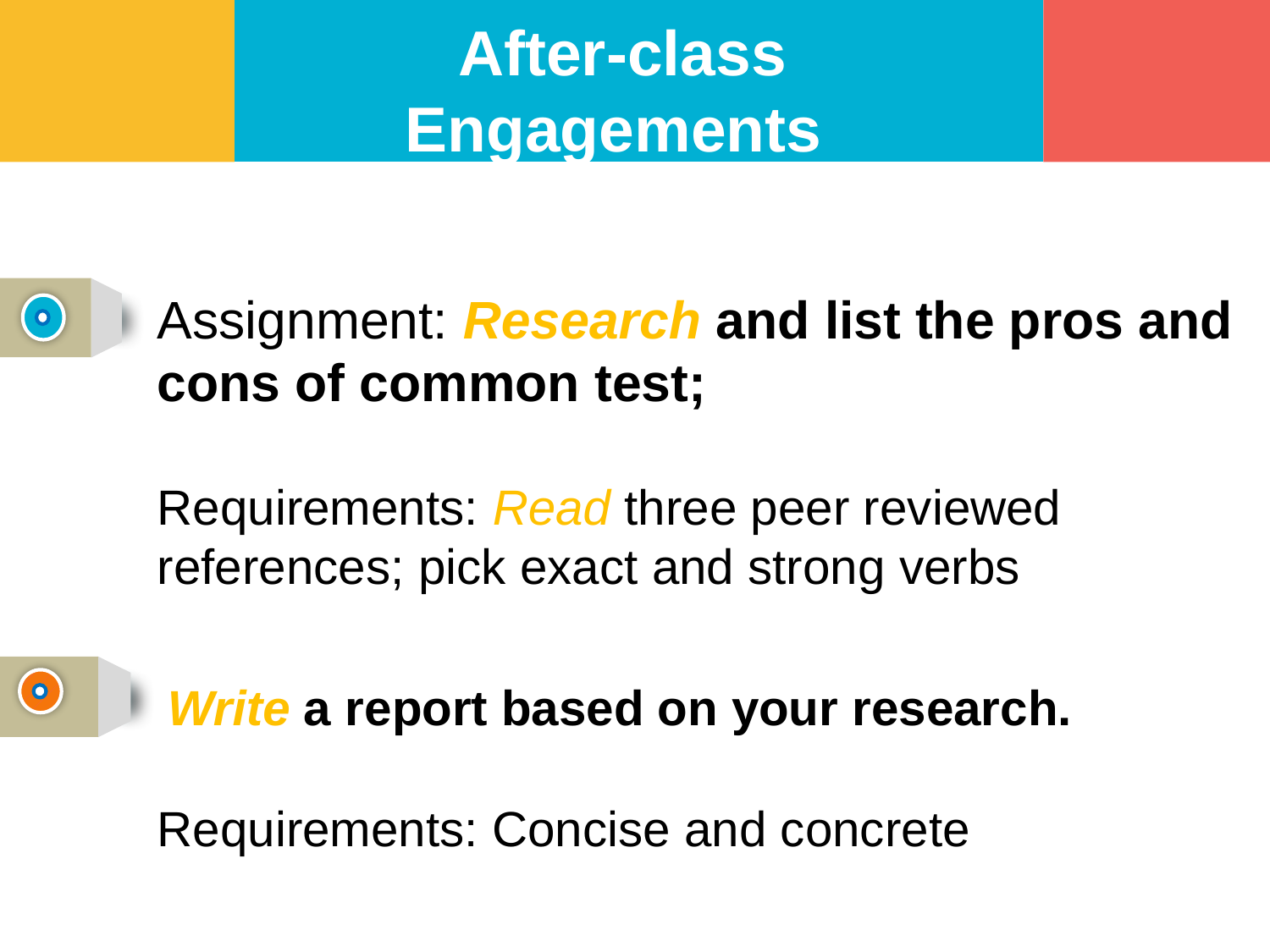

After-class  Engagements
课后拓展

Assignment: Research and list the pros and cons of common test;

Requirements: Read three peer reviewed references; pick exact and strong verbs

 Write a report based on your research.

Requirements: Concise and concrete